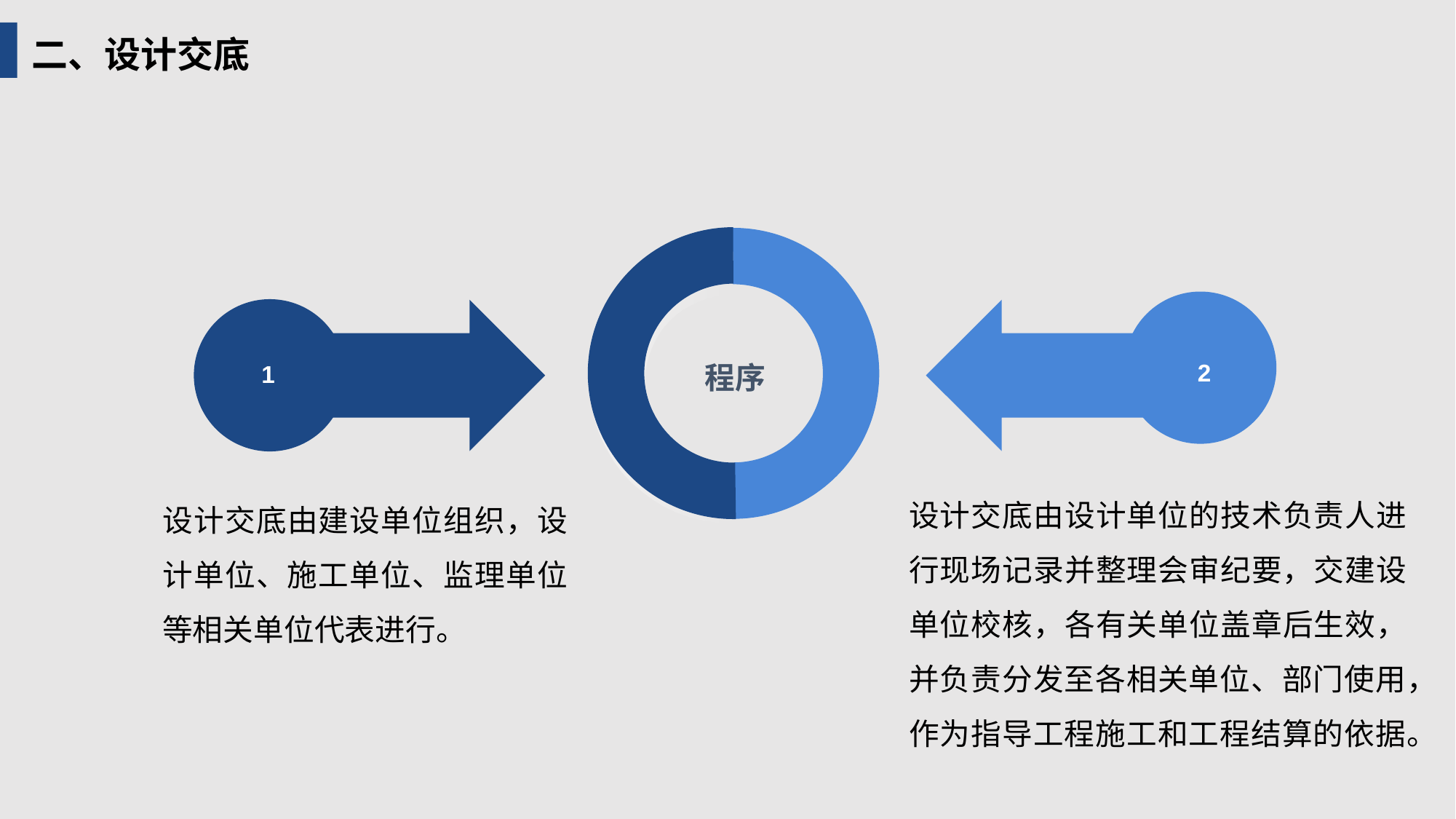

二、设计交底

2
1
程序
设计交底由设计单位的技术负责人进行现场记录并整理会审纪要，交建设单位校核，各有关单位盖章后生效，并负责分发至各相关单位、部门使用，作为指导工程施工和工程结算的依据。
设计交底由建设单位组织，设计单位、施工单位、监理单位等相关单位代表进行。